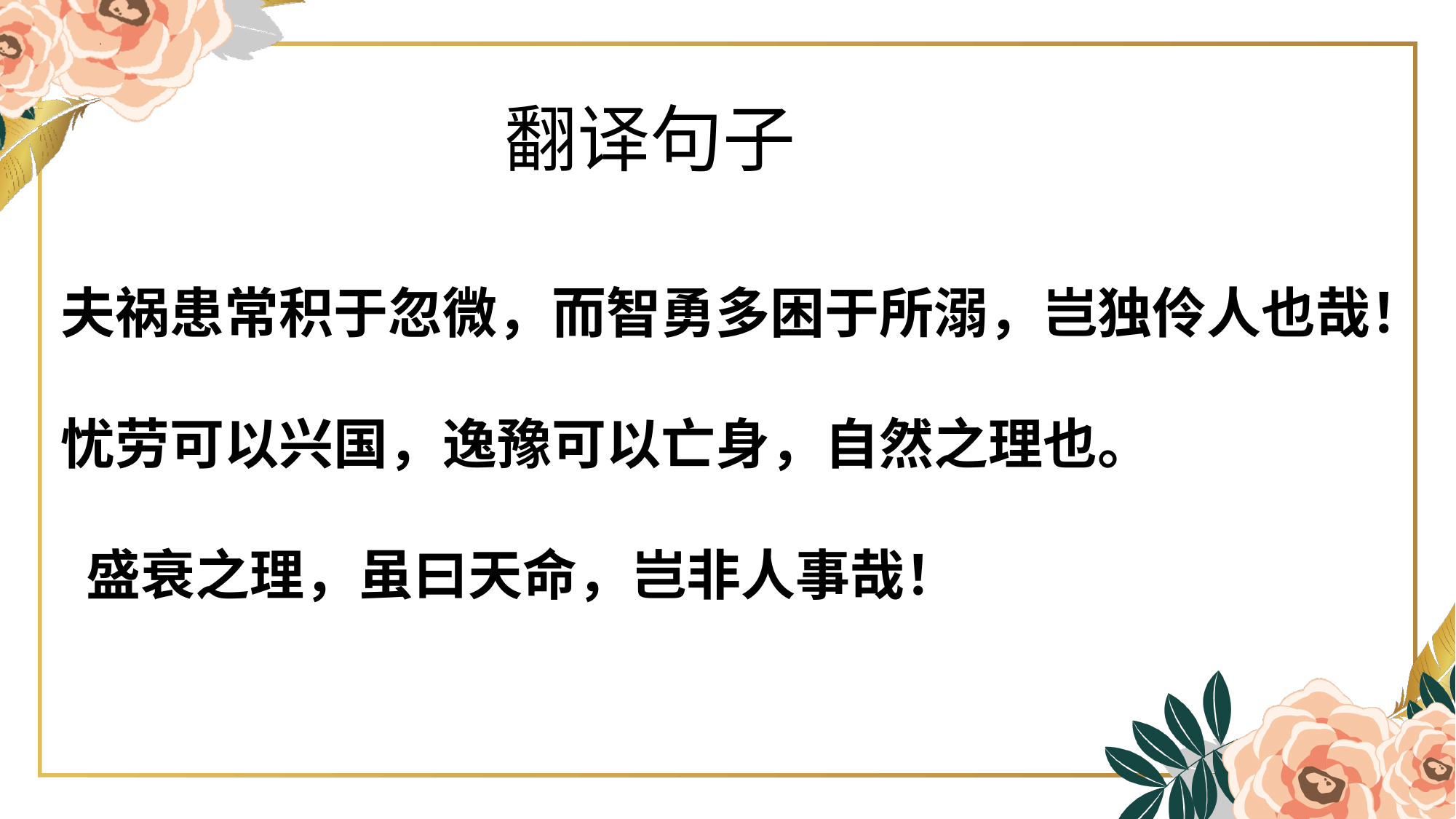

翻译句子
夫祸患常积于忽微，而智勇多困于所溺，岂独伶人也哉！
忧劳可以兴国，逸豫可以亡身，自然之理也。
 盛衰之理，虽曰天命，岂非人事哉！